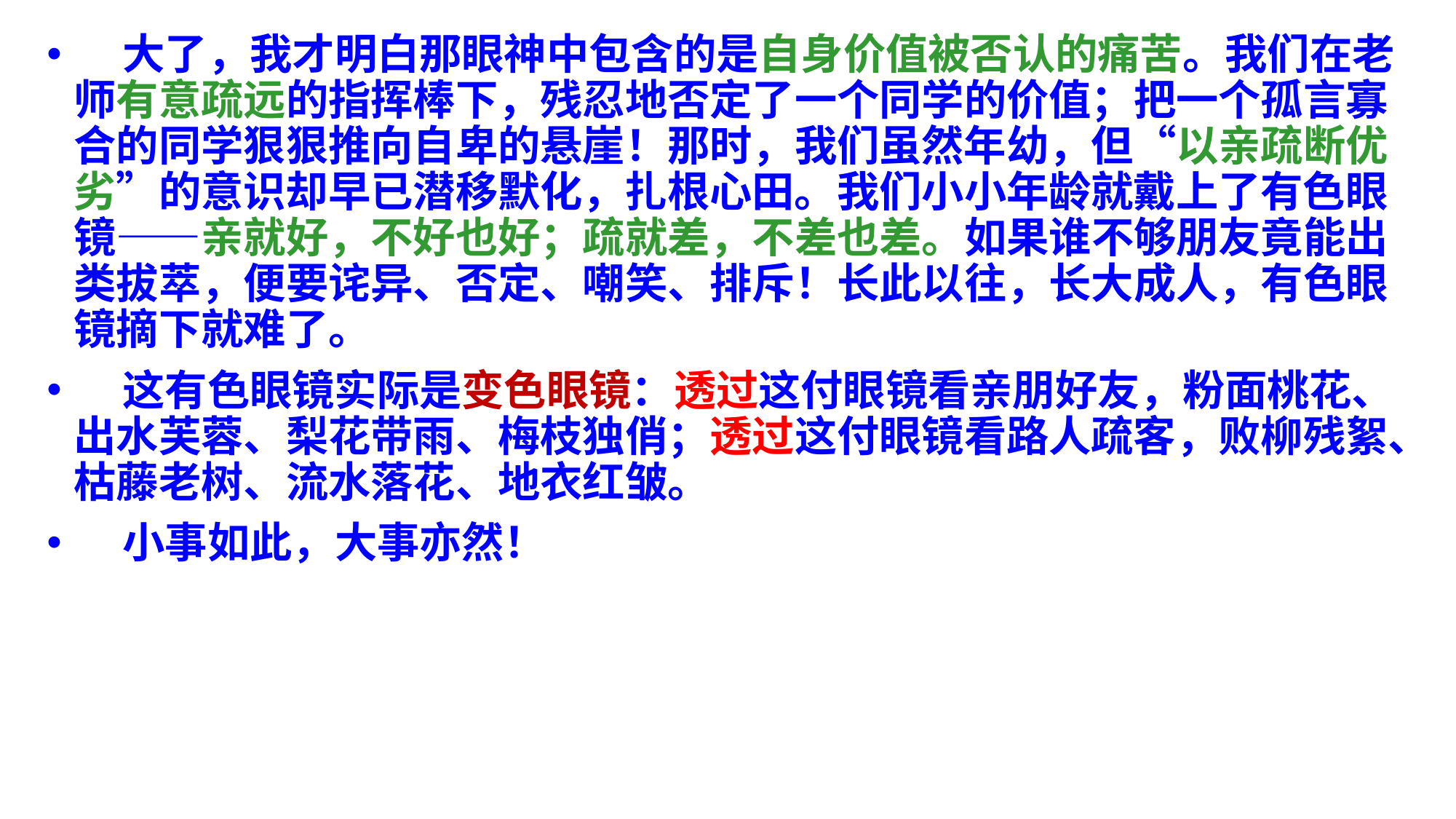

大了，我才明白那眼神中包含的是自身价值被否认的痛苦。我们在老师有意疏远的指挥棒下，残忍地否定了一个同学的价值；把一个孤言寡合的同学狠狠推向自卑的悬崖！那时，我们虽然年幼，但“以亲疏断优劣”的意识却早已潜移默化，扎根心田。我们小小年龄就戴上了有色眼镜——亲就好，不好也好；疏就差，不差也差。如果谁不够朋友竟能出类拔萃，便要诧异、否定、嘲笑、排斥！长此以往，长大成人，有色眼镜摘下就难了。
    这有色眼镜实际是变色眼镜：透过这付眼镜看亲朋好友，粉面桃花、出水芙蓉、梨花带雨、梅枝独俏；透过这付眼镜看路人疏客，败柳残絮、枯藤老树、流水落花、地衣红皱。
    小事如此，大事亦然！